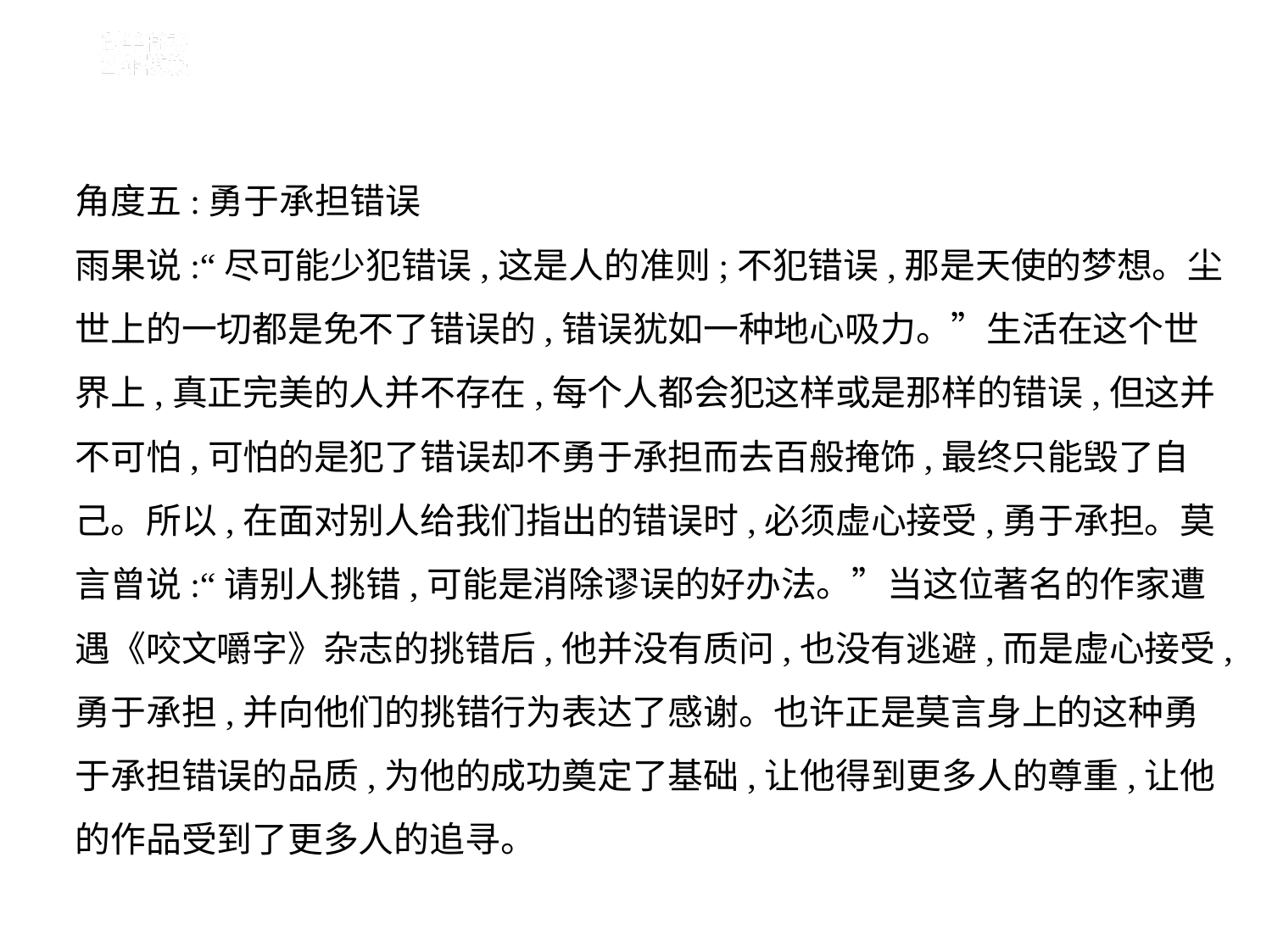

角度五:勇于承担错误
雨果说:“尽可能少犯错误,这是人的准则;不犯错误,那是天使的梦想。尘
世上的一切都是免不了错误的,错误犹如一种地心吸力。”生活在这个世
界上,真正完美的人并不存在,每个人都会犯这样或是那样的错误,但这并
不可怕,可怕的是犯了错误却不勇于承担而去百般掩饰,最终只能毁了自
己。所以,在面对别人给我们指出的错误时,必须虚心接受,勇于承担。莫
言曾说:“请别人挑错,可能是消除谬误的好办法。”当这位著名的作家遭
遇《咬文嚼字》杂志的挑错后,他并没有质问,也没有逃避,而是虚心接受,
勇于承担,并向他们的挑错行为表达了感谢。也许正是莫言身上的这种勇
于承担错误的品质,为他的成功奠定了基础,让他得到更多人的尊重,让他
的作品受到了更多人的追寻。